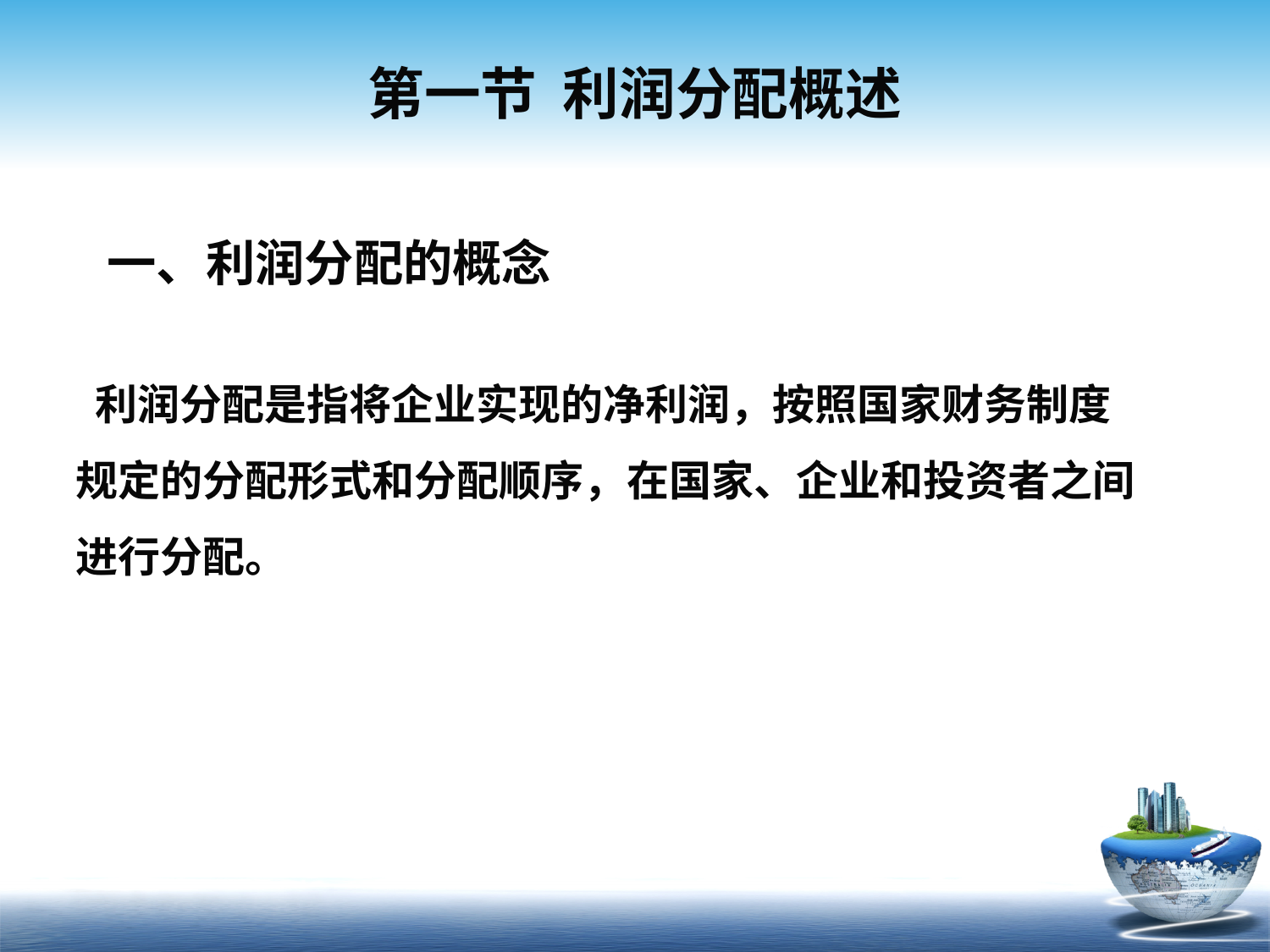

# 第一节  利润分配概述
一、利润分配的概念
 利润分配是指将企业实现的净利润，按照国家财务制度规定的分配形式和分配顺序，在国家、企业和投资者之间进行分配。